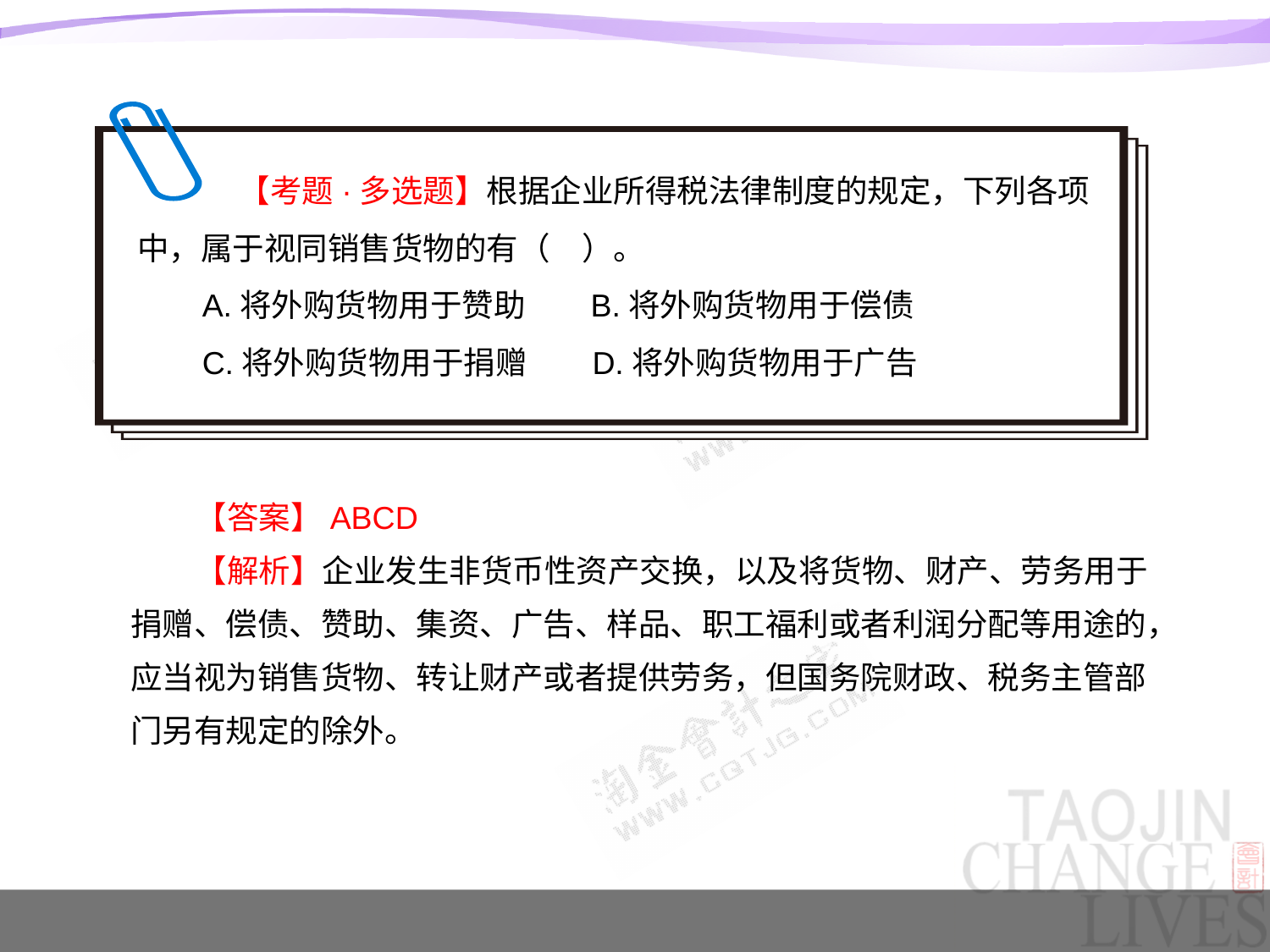

【考题·多选题】根据企业所得税法律制度的规定，下列各项中，属于视同销售货物的有（　）。
A.将外购货物用于赞助        B.将外购货物用于偿债
C.将外购货物用于捐赠        D.将外购货物用于广告

【答案】ABCD
【解析】企业发生非货币性资产交换，以及将货物、财产、劳务用于捐赠、偿债、赞助、集资、广告、样品、职工福利或者利润分配等用途的，应当视为销售货物、转让财产或者提供劳务，但国务院财政、税务主管部门另有规定的除外。